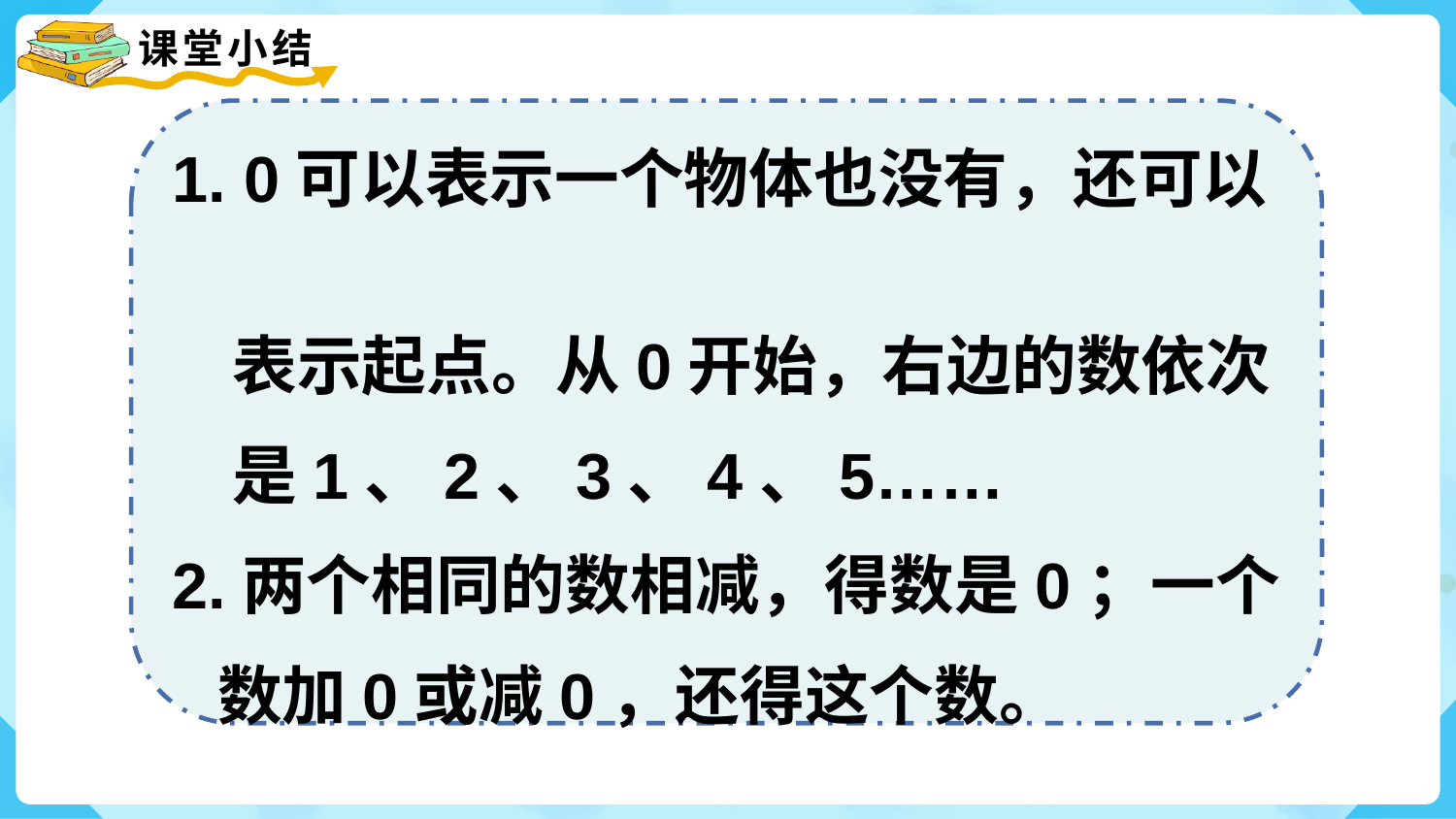

1. 0可以表示一个物体也没有，还可以
   表示起点。从0开始，右边的数依次
   是1、2、3、4、5……
2.两个相同的数相减，得数是0；一个
  数加0或减0，还得这个数。